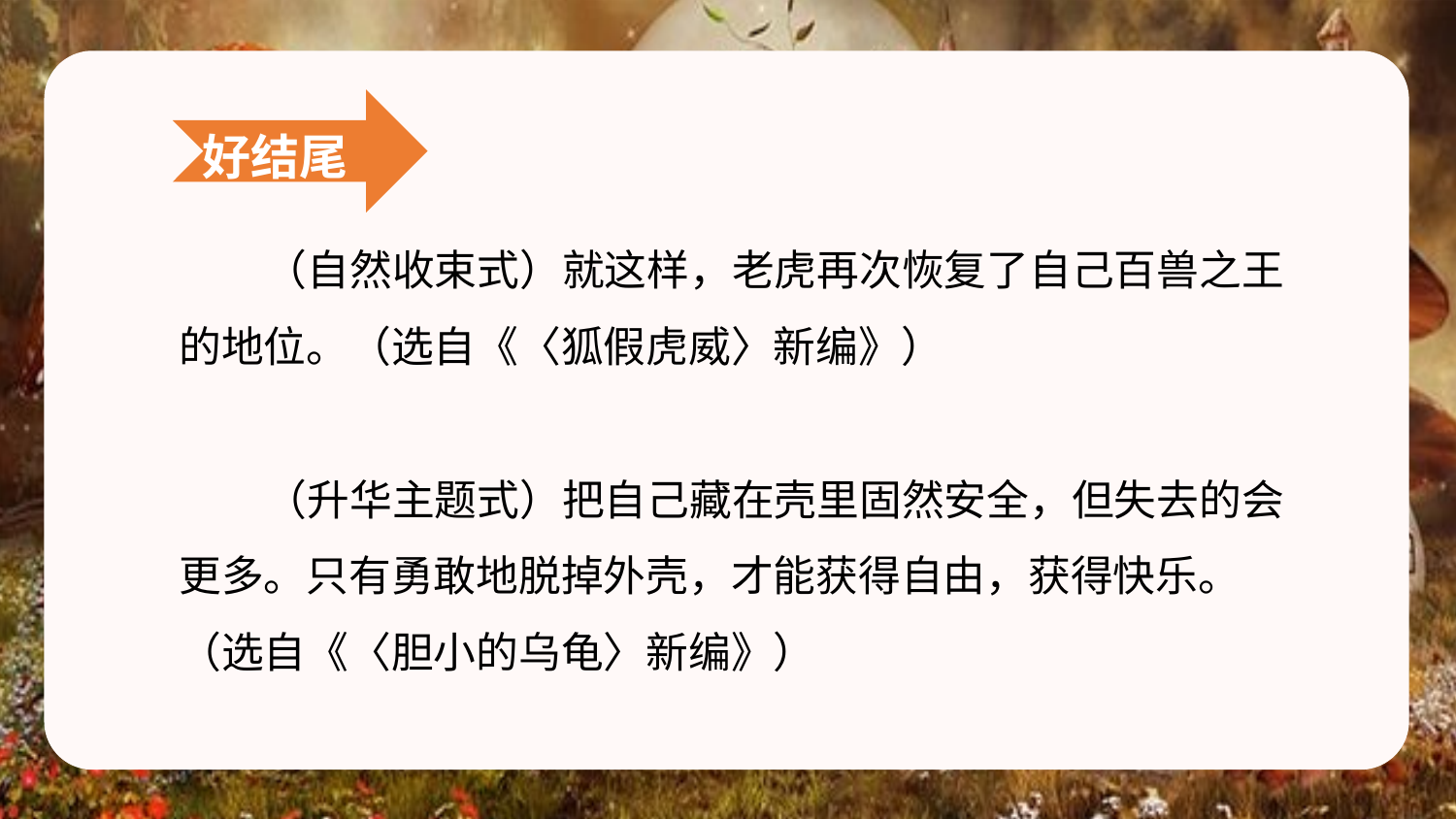

好结尾
（自然收束式）就这样，老虎再次恢复了自己百兽之王的地位。（选自《〈狐假虎威〉新编》）

（升华主题式）把自己藏在壳里固然安全，但失去的会更多。只有勇敢地脱掉外壳，才能获得自由，获得快乐。（选自《〈胆小的乌龟〉新编》）